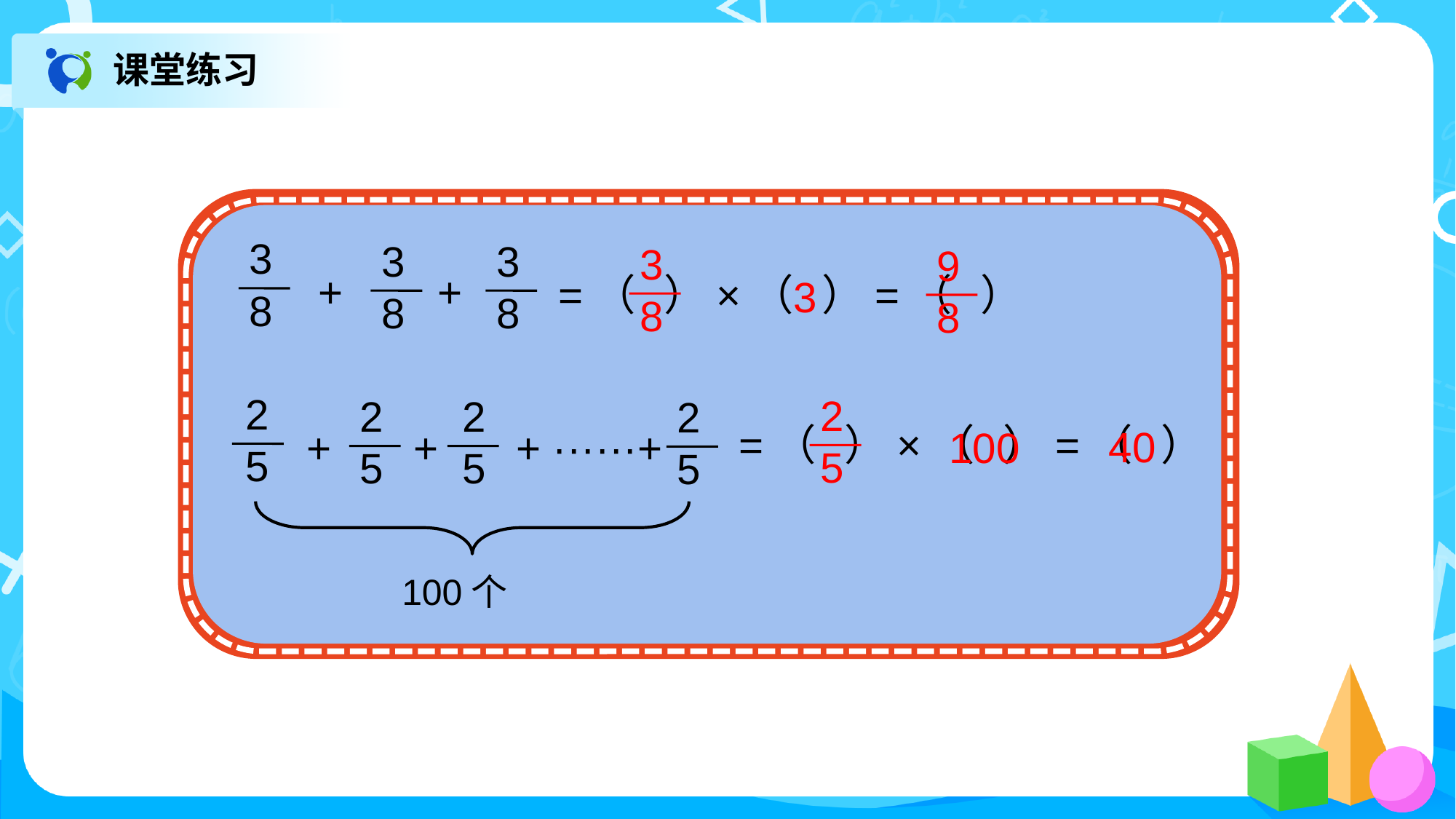

课堂练习

3
8

3
8

3
8

+        +
=（   ）×（   ）=（   ）
3
8

9
8

3
2
5

2
5

2
5

+       +
2
5

+ ······+
=（   ）×（   ）=（   ）

100个
2
5

40
100